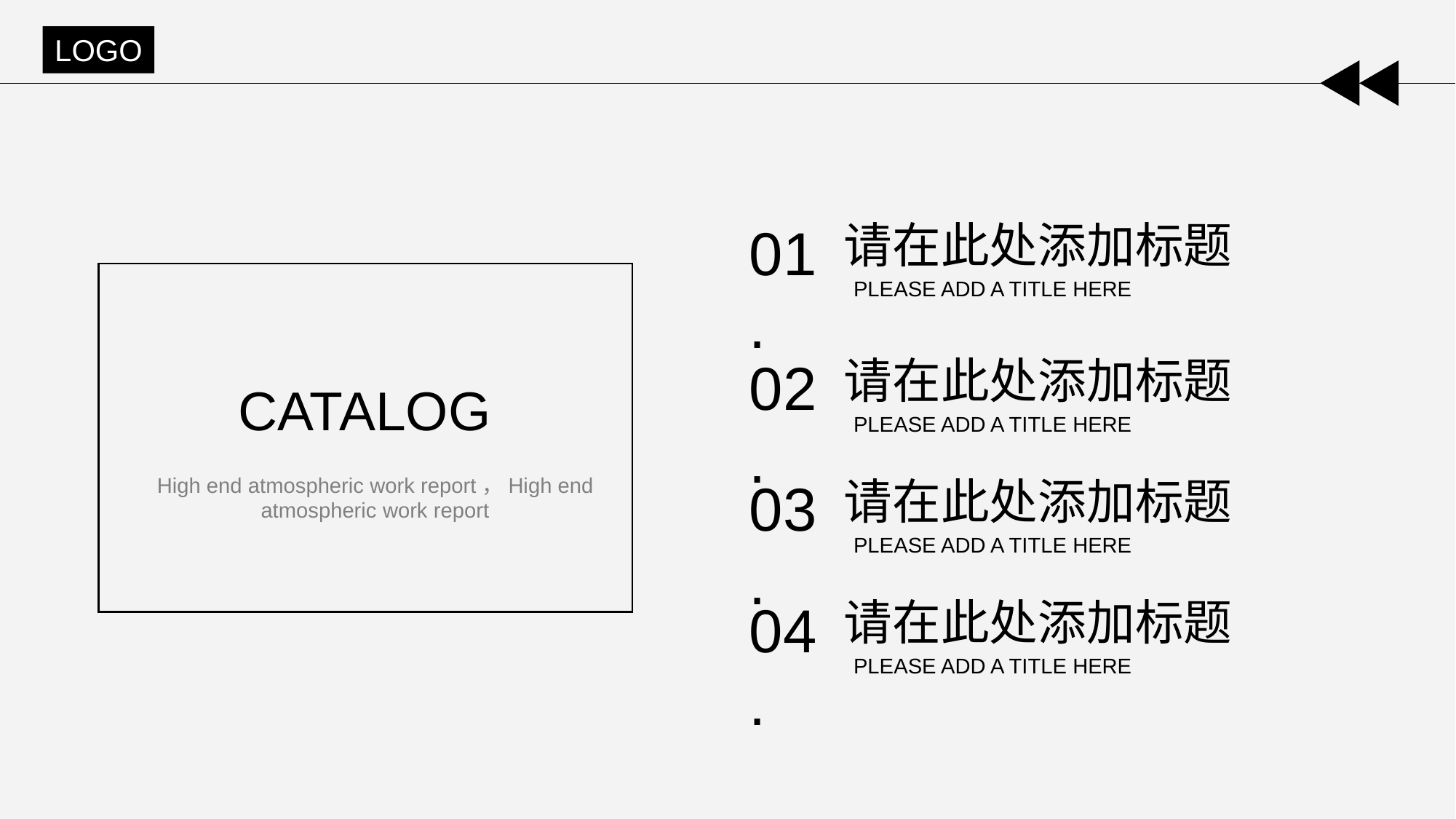

LOGO

01.
请在此处添加标题
PLEASE ADD A TITLE HERE

02.
请在此处添加标题
PLEASE ADD A TITLE HERE
CATALOG
03.
请在此处添加标题
PLEASE ADD A TITLE HERE
High end atmospheric work report，High end atmospheric work report
04.
请在此处添加标题
PLEASE ADD A TITLE HERE